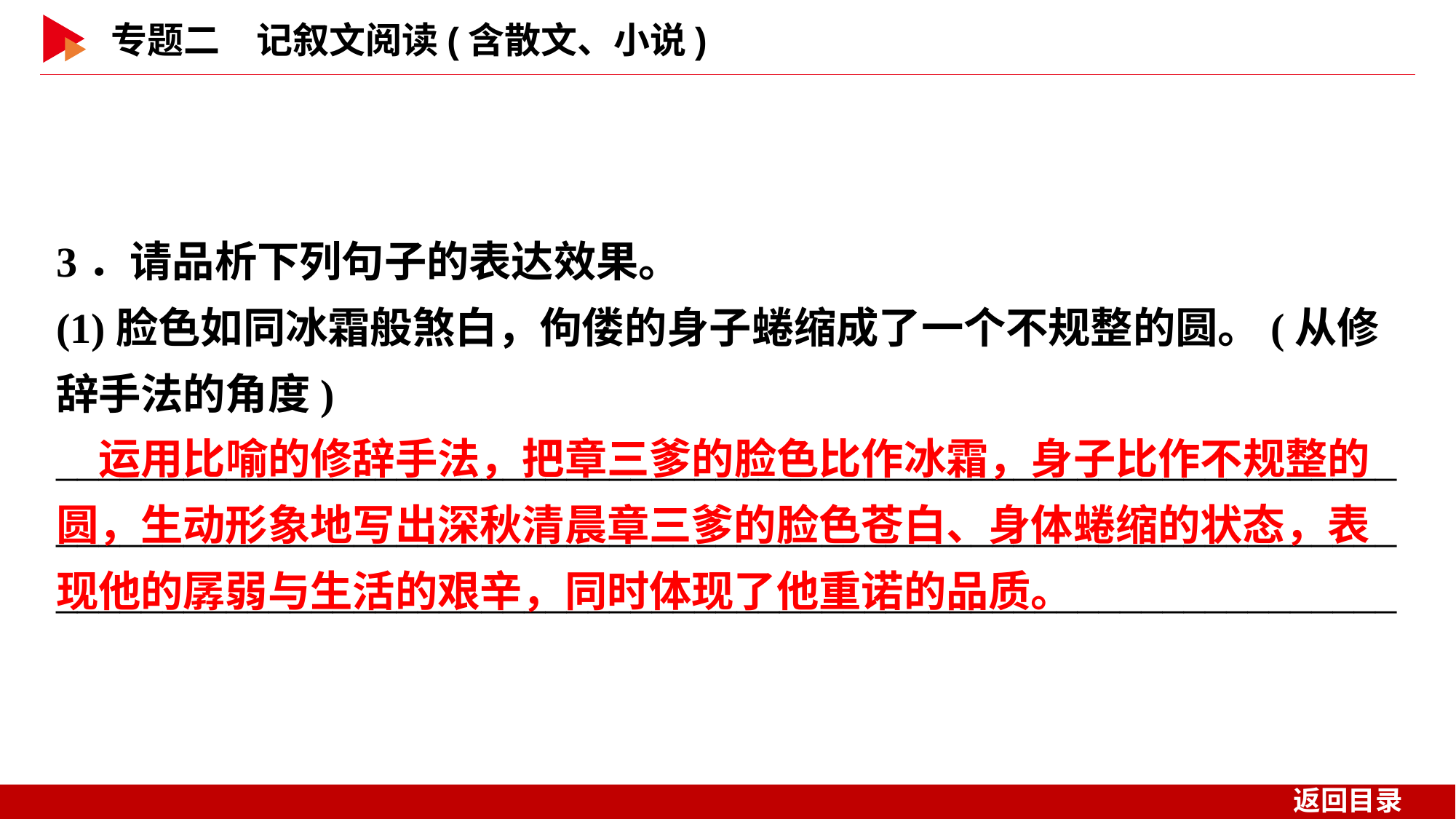

3．请品析下列句子的表达效果。
(1)脸色如同冰霜般煞白，佝偻的身子蜷缩成了一个不规整的圆。(从修辞手法的角度) _____________________________________________________________________________________________________________________________________________________________________________________________
　运用比喻的修辞手法，把章三爹的脸色比作冰霜，身子比作不规整的圆，生动形象地写出深秋清晨章三爹的脸色苍白、身体蜷缩的状态，表现他的孱弱与生活的艰辛，同时体现了他重诺的品质。